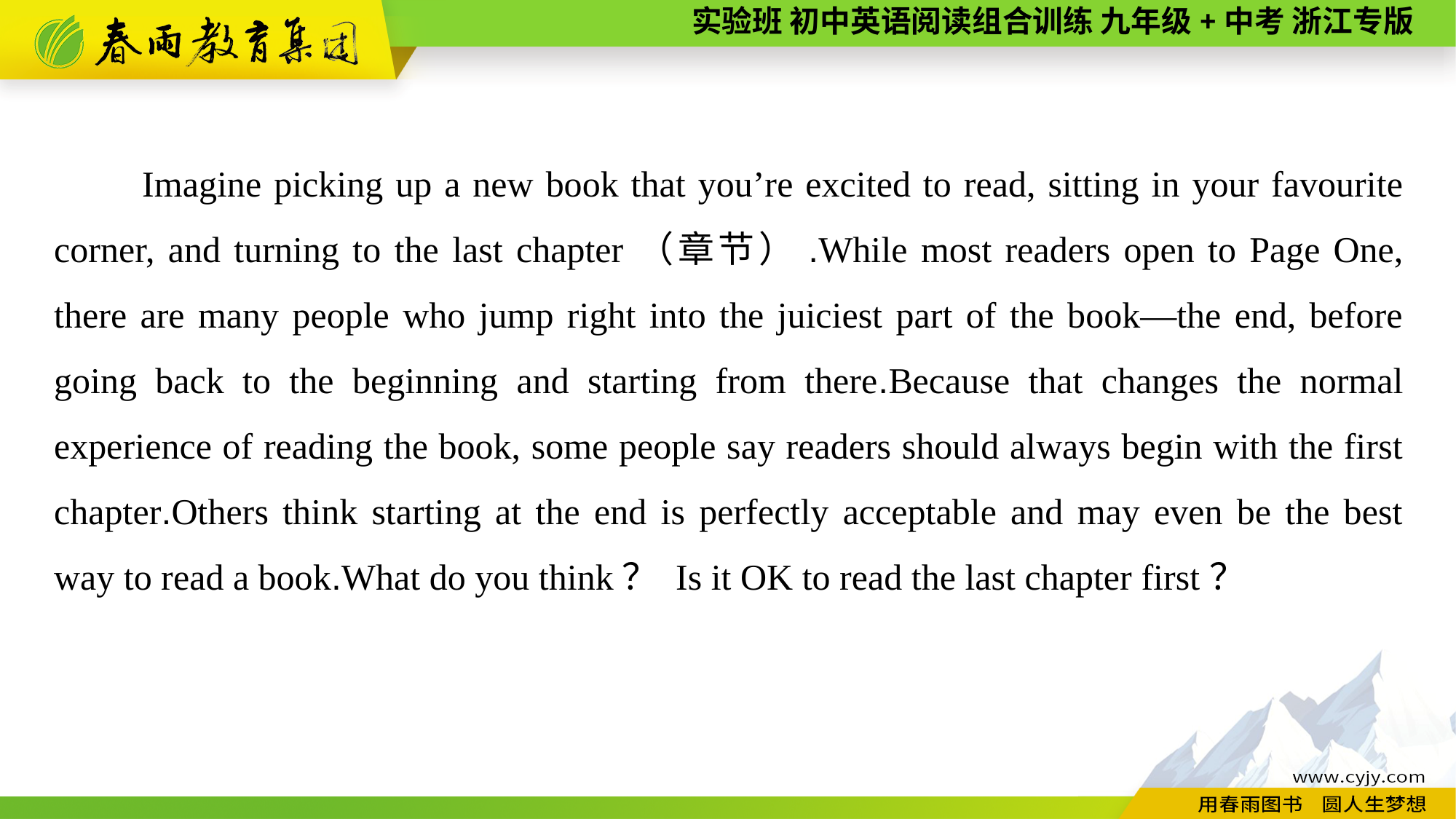

Imagine picking up a new book that you’re excited to read, sitting in your favourite corner, and turning to the last chapter（章节）.While most readers open to Page One, there are many people who jump right into the juiciest part of the book—the end, before going back to the beginning and starting from there.Because that changes the normal experience of reading the book, some people say readers should always begin with the first chapter.Others think starting at the end is perfectly acceptable and may even be the best way to read a book.What do you think？ Is it OK to read the last chapter first？